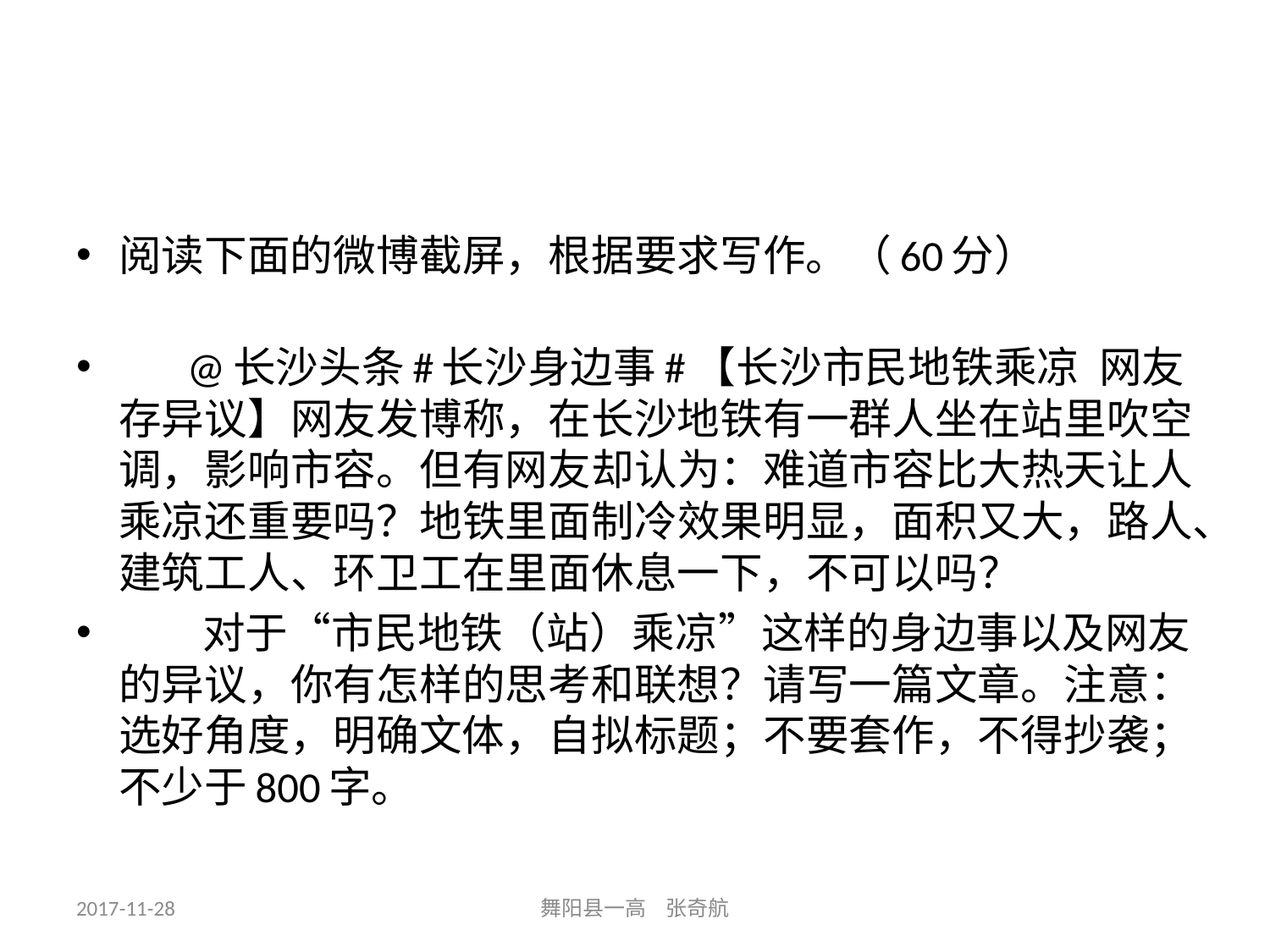

#
阅读下面的微博截屏，根据要求写作。（60分）
       @长沙头条#长沙身边事#【长沙市民地铁乘凉  网友存异议】网友发博称，在长沙地铁有一群人坐在站里吹空调，影响市容。但有网友却认为：难道市容比大热天让人乘凉还重要吗？地铁里面制冷效果明显，面积又大，路人、建筑工人、环卫工在里面休息一下，不可以吗？
        对于“市民地铁（站）乘凉”这样的身边事以及网友的异议，你有怎样的思考和联想？请写一篇文章。注意：选好角度，明确文体，自拟标题；不要套作，不得抄袭；不少于800字。

2017-11-28
舞阳县一高   张奇航